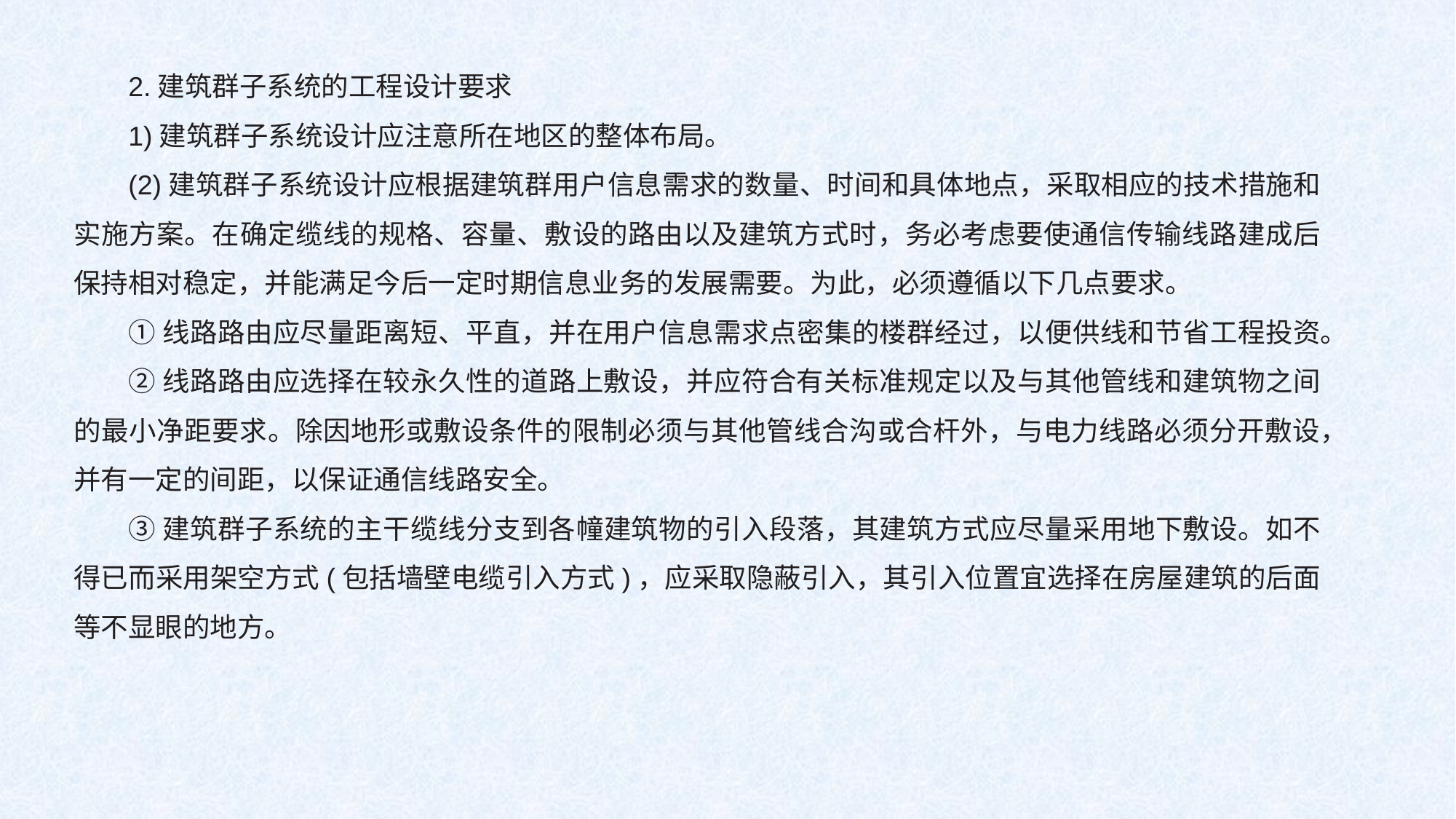

2.建筑群子系统的工程设计要求
1)建筑群子系统设计应注意所在地区的整体布局。
(2)建筑群子系统设计应根据建筑群用户信息需求的数量、时间和具体地点，采取相应的技术措施和实施方案。在确定缆线的规格、容量、敷设的路由以及建筑方式时，务必考虑要使通信传输线路建成后保持相对稳定，并能满足今后一定时期信息业务的发展需要。为此，必须遵循以下几点要求。
①线路路由应尽量距离短、平直，并在用户信息需求点密集的楼群经过，以便供线和节省工程投资。
②线路路由应选择在较永久性的道路上敷设，并应符合有关标准规定以及与其他管线和建筑物之间的最小净距要求。除因地形或敷设条件的限制必须与其他管线合沟或合杆外，与电力线路必须分开敷设，并有一定的间距，以保证通信线路安全。
③建筑群子系统的主干缆线分支到各幢建筑物的引入段落，其建筑方式应尽量采用地下敷设。如不得已而采用架空方式(包括墙壁电缆引入方式)，应采取隐蔽引入，其引入位置宜选择在房屋建筑的后面等不显眼的地方。